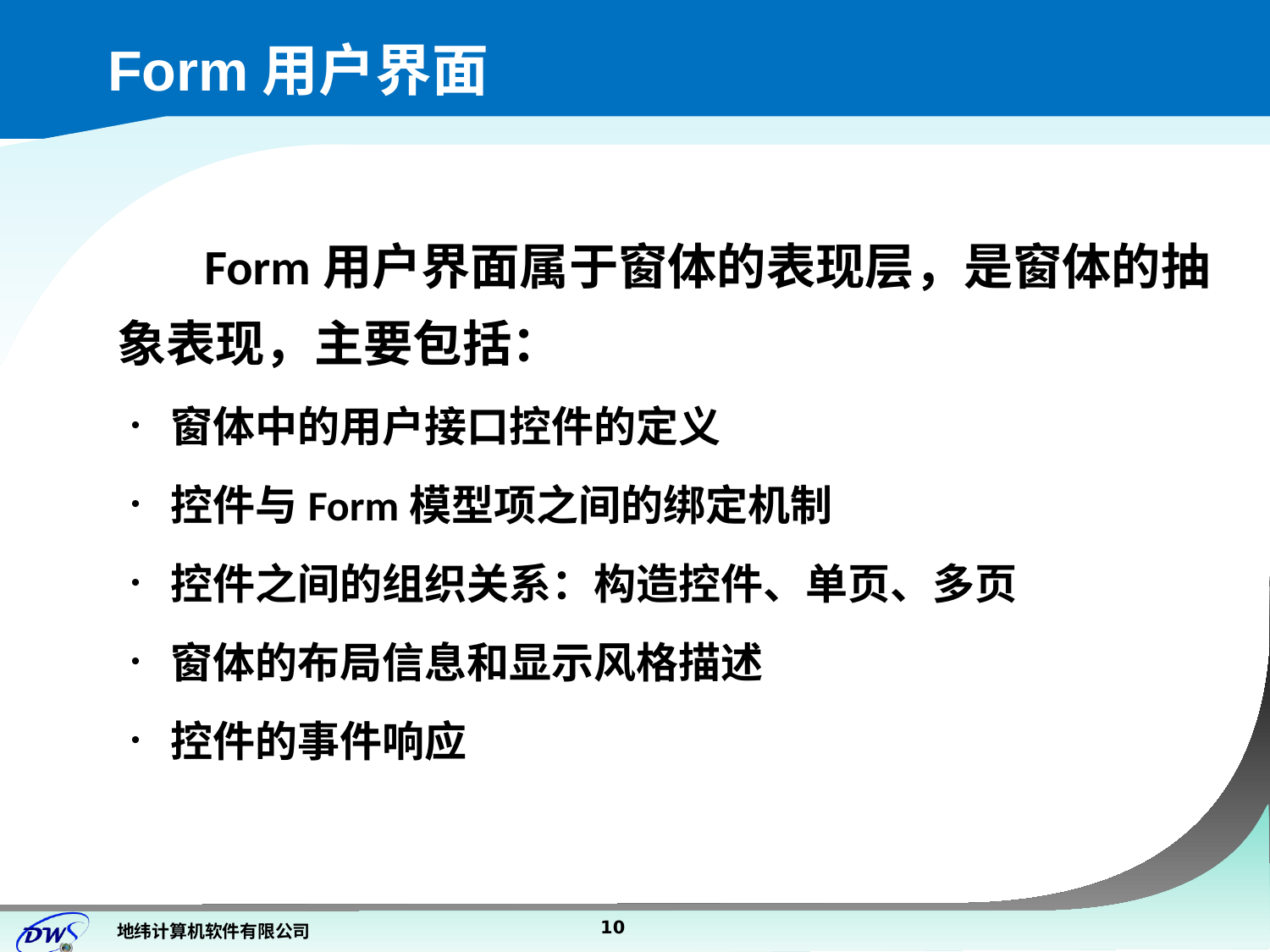

# Form用户界面
Form用户界面属于窗体的表现层，是窗体的抽象表现，主要包括：
窗体中的用户接口控件的定义
控件与Form模型项之间的绑定机制
控件之间的组织关系：构造控件、单页、多页
窗体的布局信息和显示风格描述
控件的事件响应
10
地纬计算机软件有限公司